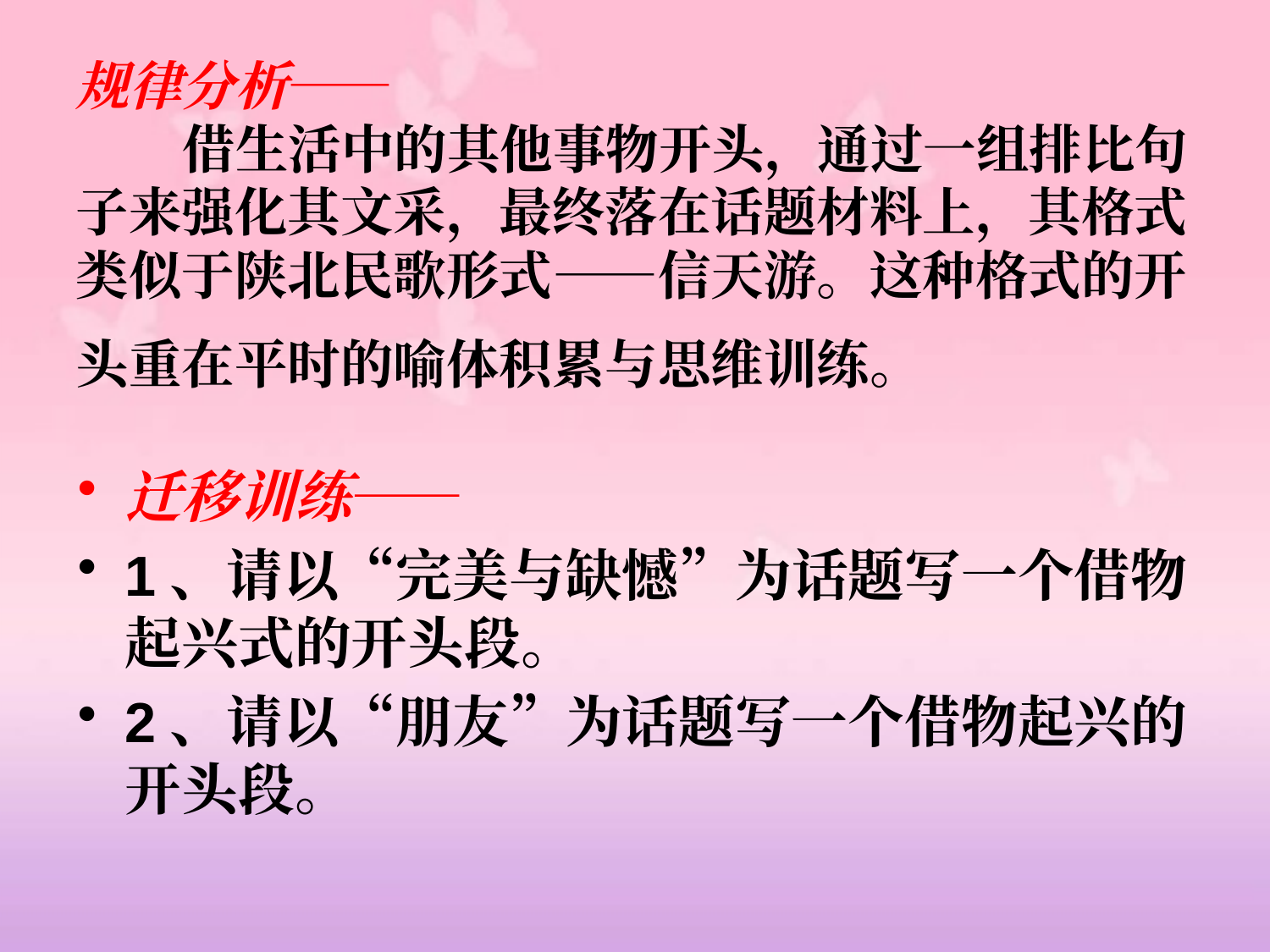

# 规律分析—— 借生活中的其他事物开头，通过一组排比句子来强化其文采，最终落在话题材料上，其格式类似于陕北民歌形式——信天游。这种格式的开头重在平时的喻体积累与思维训练。
迁移训练——
1、请以“完美与缺憾”为话题写一个借物起兴式的开头段。
2、请以“朋友”为话题写一个借物起兴的开头段。